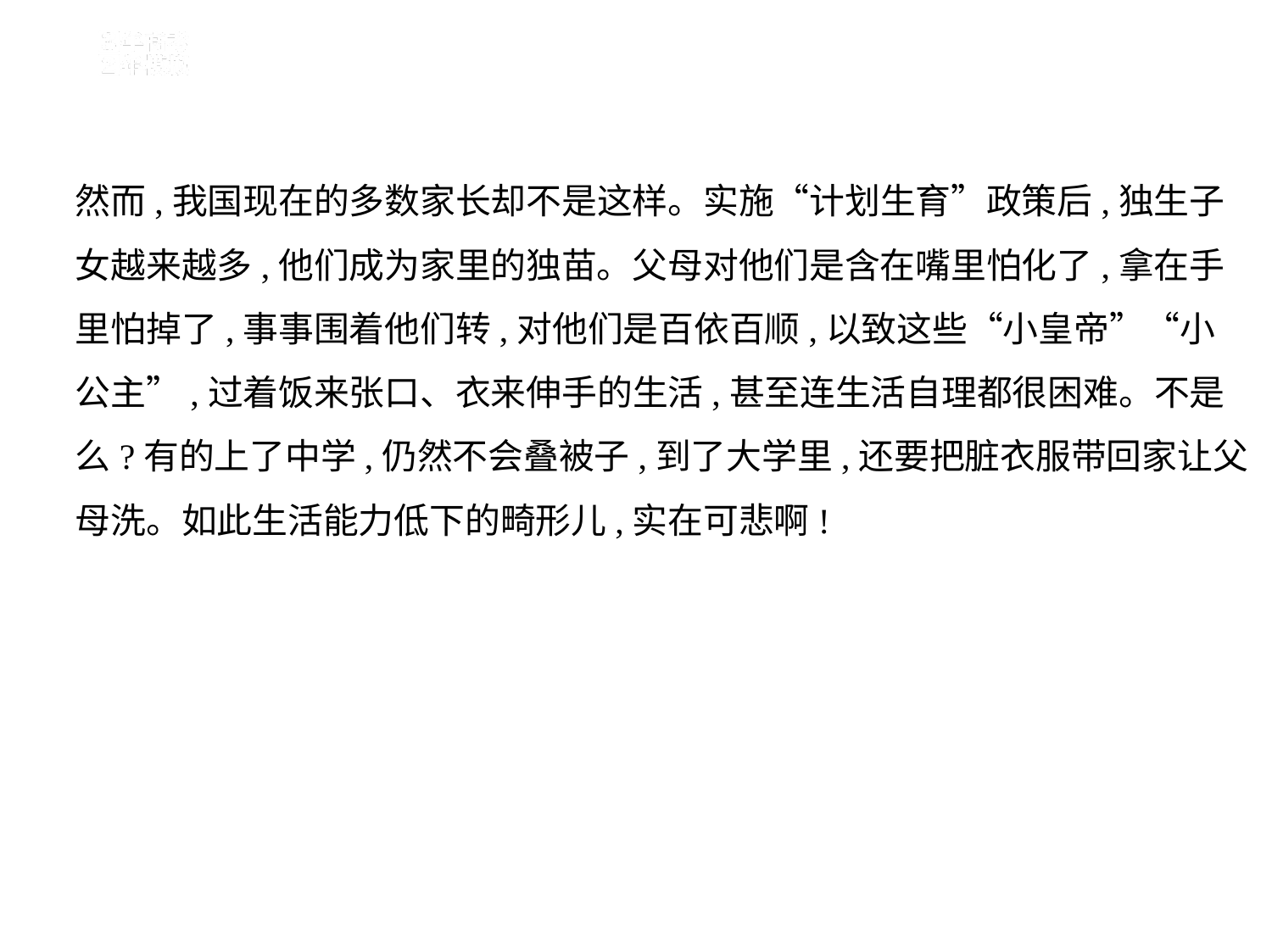

然而,我国现在的多数家长却不是这样。实施“计划生育”政策后,独生子
女越来越多,他们成为家里的独苗。父母对他们是含在嘴里怕化了,拿在手
里怕掉了,事事围着他们转,对他们是百依百顺,以致这些“小皇帝”“小
公主”,过着饭来张口、衣来伸手的生活,甚至连生活自理都很困难。不是
么?有的上了中学,仍然不会叠被子,到了大学里,还要把脏衣服带回家让父
母洗。如此生活能力低下的畸形儿,实在可悲啊!